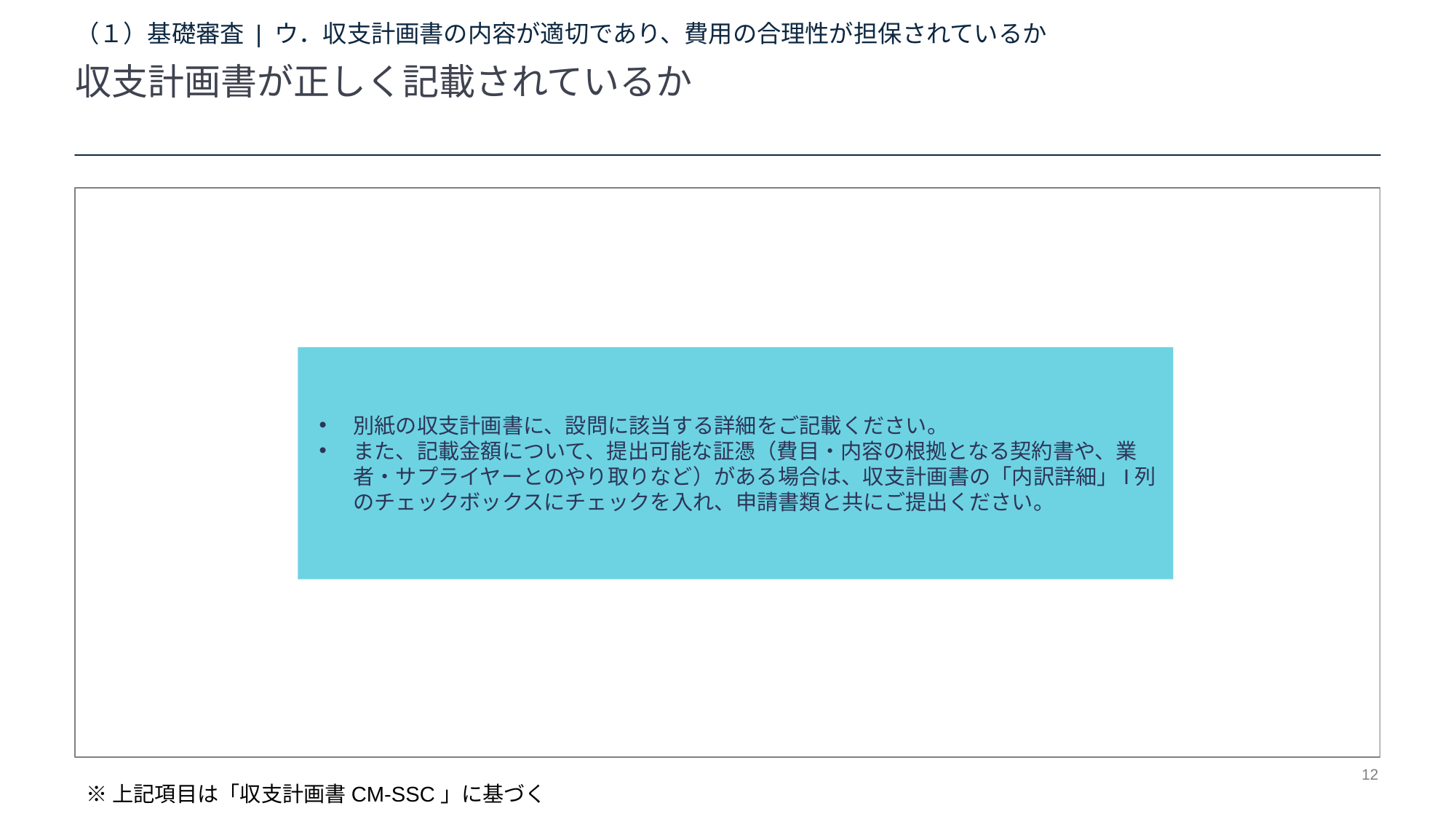

# （１）基礎審査 | ウ．収支計画書の内容が適切であり、費用の合理性が担保されているか
収支計画書が正しく記載されているか

別紙の収支計画書に、設問に該当する詳細をご記載ください。
また、記載金額について、提出可能な証憑（費目・内容の根拠となる契約書や、業者・サプライヤーとのやり取りなど）がある場合は、収支計画書の「内訳詳細」I列のチェックボックスにチェックを入れ、申請書類と共にご提出ください。
※上記項目は「収支計画書CM-SSC」に基づく